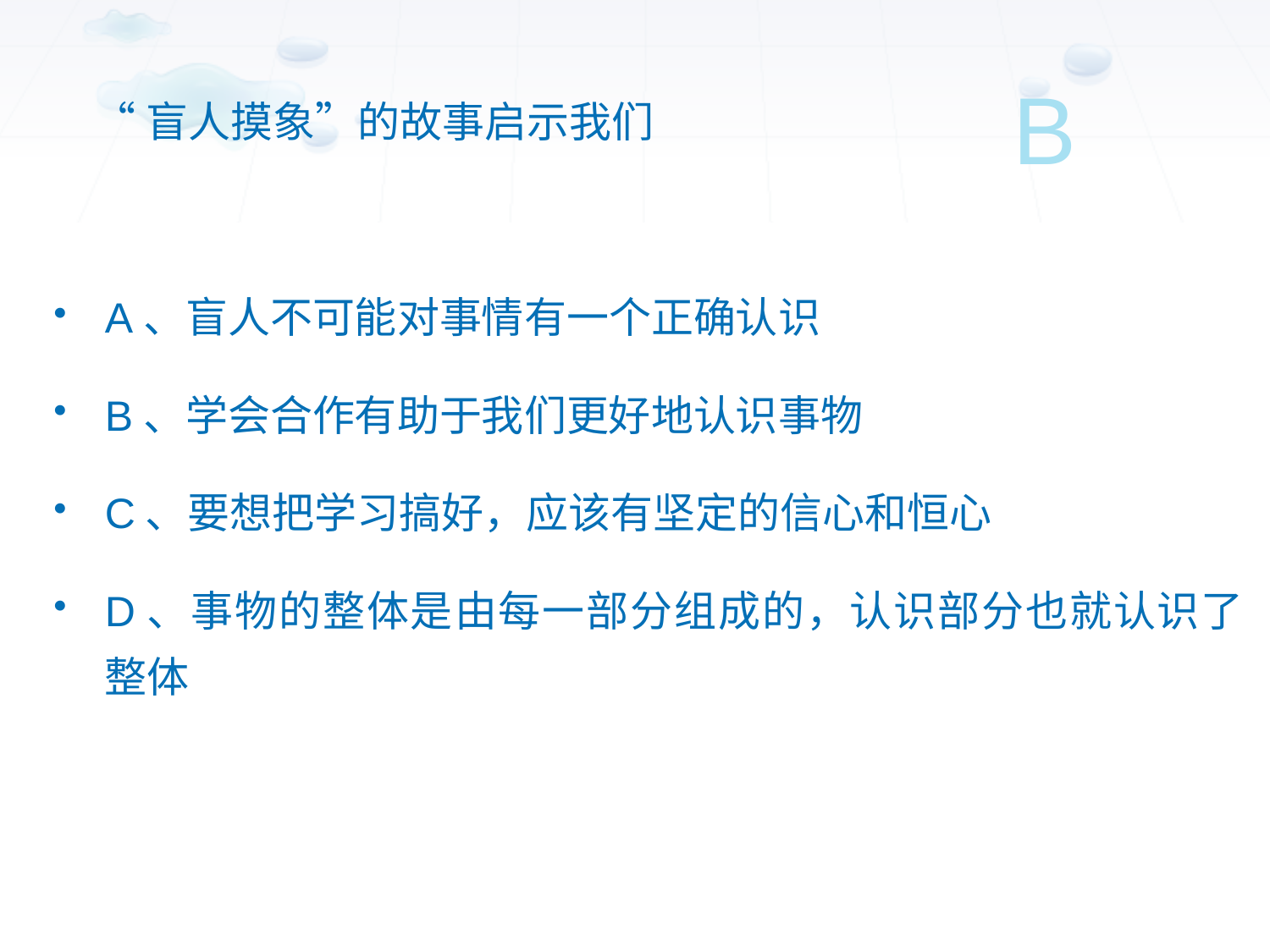

B
    “盲人摸象”的故事启示我们

A、盲人不可能对事情有一个正确认识
B、学会合作有助于我们更好地认识事物
C、要想把学习搞好，应该有坚定的信心和恒心
D、事物的整体是由每一部分组成的，认识部分也就认识了整体